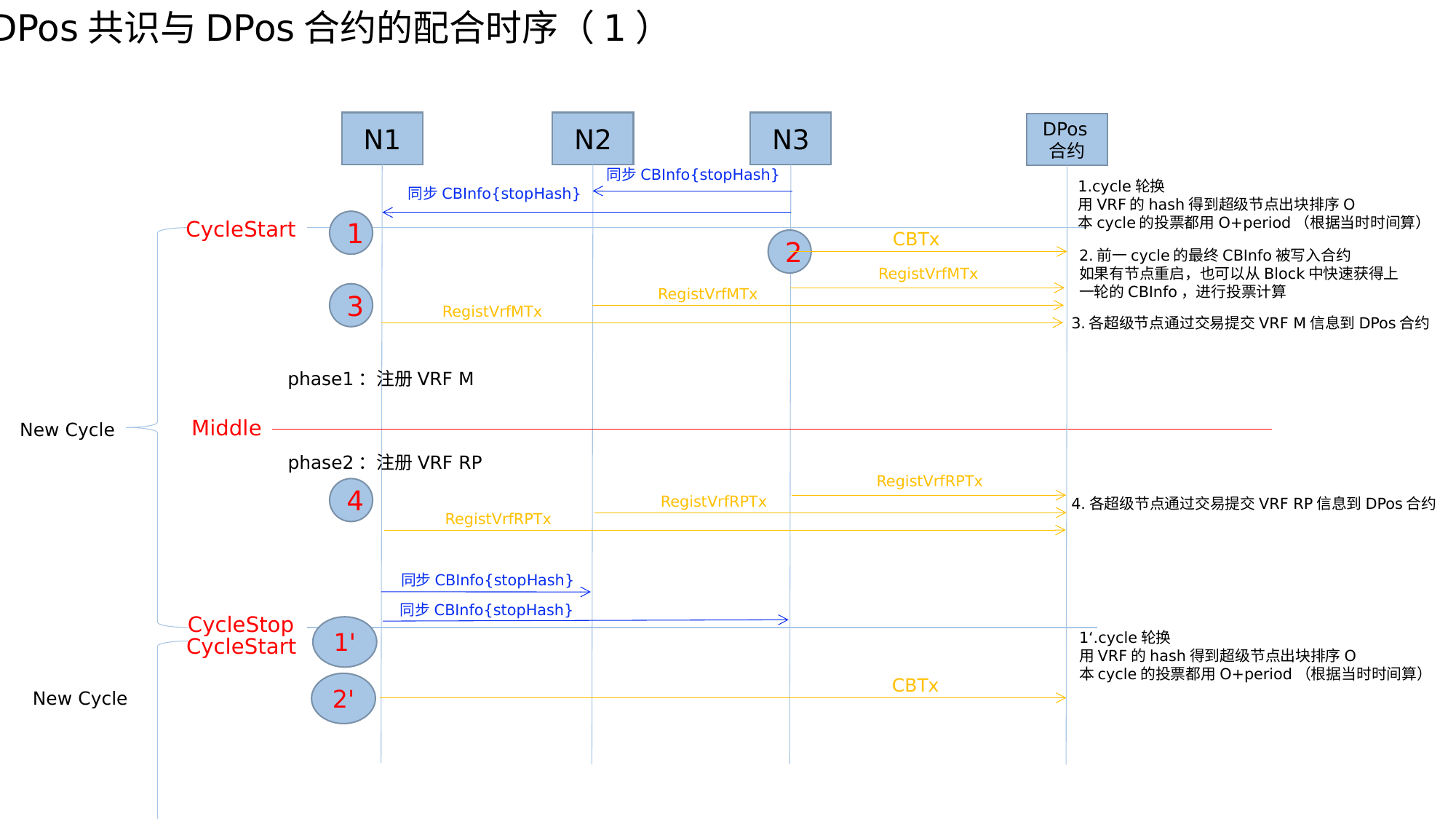

DPos共识与DPos合约的配合时序（1）
N1
N2
N3
DPos合约
同步CBInfo{stopHash}
1.cycle轮换
用VRF的hash得到超级节点出块排序O
本cycle的投票都用O+period（根据当时时间算）
同步CBInfo{stopHash}
CycleStart
1
CBTx

2
2.前一cycle的最终CBInfo被写入合约
如果有节点重启，也可以从Block中快速获得上一轮的CBInfo，进行投票计算
RegistVrfMTx
RegistVrfMTx
3
RegistVrfMTx
3.各超级节点通过交易提交VRF M信息到DPos合约
phase1：注册VRF M
Middle
New Cycle
phase2：注册VRF RP
RegistVrfRPTx
4
RegistVrfRPTx
4.各超级节点通过交易提交VRF RP信息到DPos合约
RegistVrfRPTx
同步CBInfo{stopHash}
同步CBInfo{stopHash}
CycleStop
1'
1‘.cycle轮换
用VRF的hash得到超级节点出块排序O
本cycle的投票都用O+period（根据当时时间算）
CycleStart

CBTx
2'
New Cycle